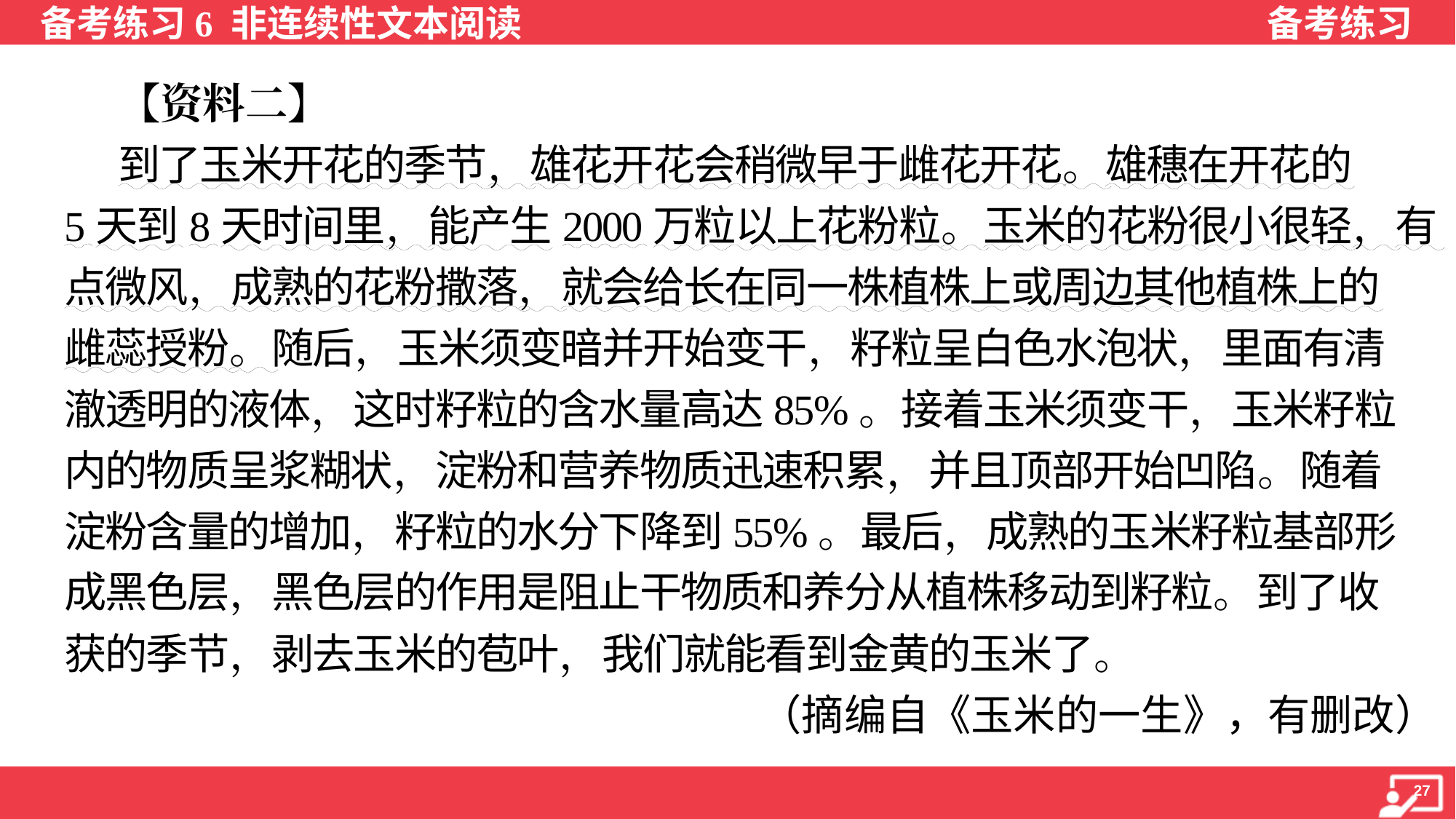

【资料二】
    到了玉米开花的季节，雄花开花会稍微早于雌花开花。雄穗在开花的
5天到8天时间里，能产生2000万粒以上花粉粒。玉米的花粉很小很轻，有
点微风，成熟的花粉撒落，就会给长在同一株植株上或周边其他植株上的
雌蕊授粉。随后，玉米须变暗并开始变干，籽粒呈白色水泡状，里面有清
澈透明的液体，这时籽粒的含水量高达85%。接着玉米须变干，玉米籽粒
内的物质呈浆糊状，淀粉和营养物质迅速积累，并且顶部开始凹陷。随着
淀粉含量的增加，籽粒的水分下降到55%。最后，成熟的玉米籽粒基部形
成黑色层，黑色层的作用是阻止干物质和养分从植株移动到籽粒。到了收
获的季节，剥去玉米的苞叶，我们就能看到金黄的玉米了。
（摘编自《玉米的一生》，有删改）